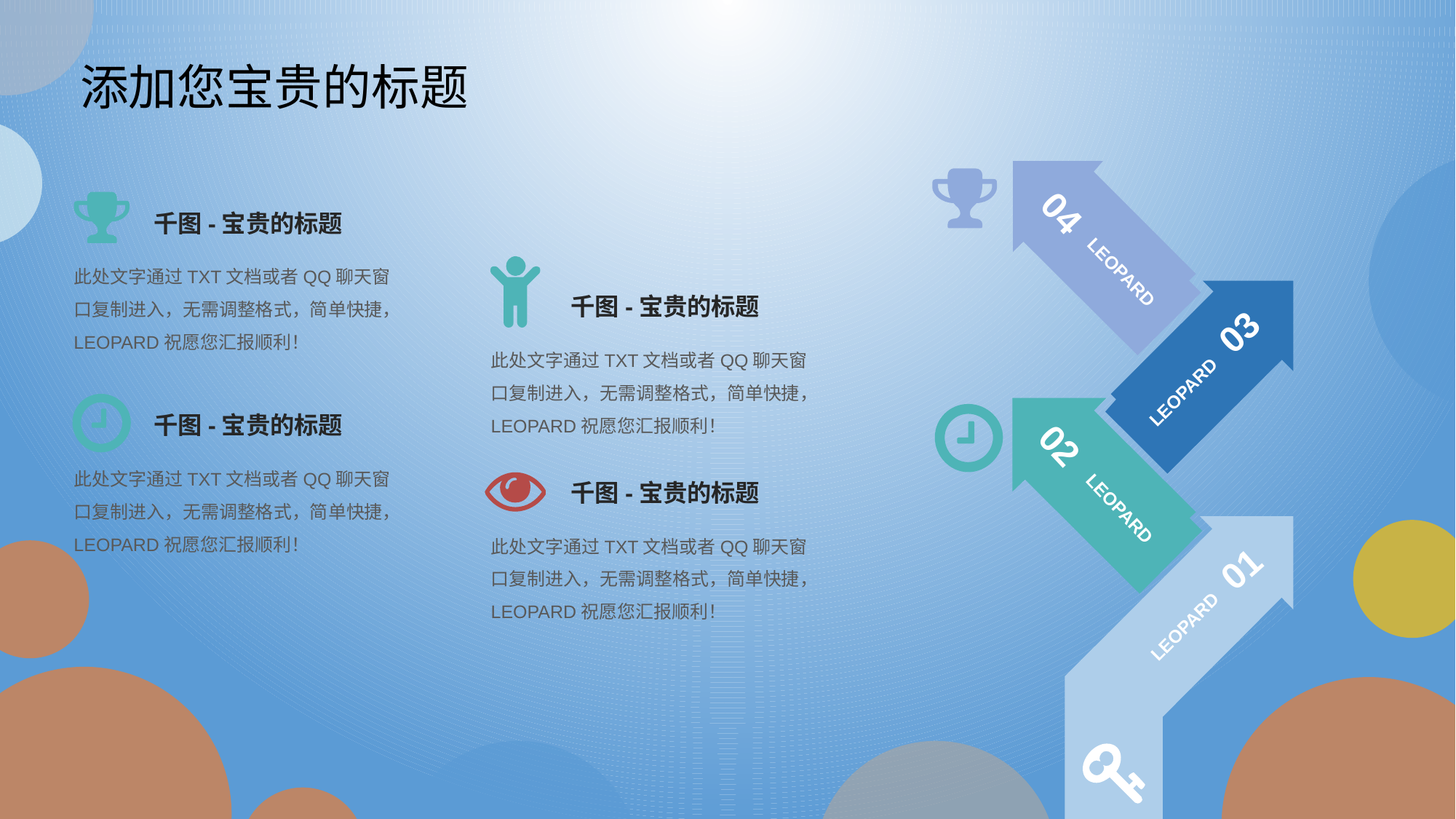

添加您宝贵的标题

04

千图-宝贵的标题
此处文字通过TXT文档或者QQ聊天窗口复制进入，无需调整格式，简单快捷，LEOPARD祝愿您汇报顺利！

LEOPARD

千图-宝贵的标题
03
此处文字通过TXT文档或者QQ聊天窗口复制进入，无需调整格式，简单快捷，LEOPARD祝愿您汇报顺利！
LEOPARD

千图-宝贵的标题
02
此处文字通过TXT文档或者QQ聊天窗口复制进入，无需调整格式，简单快捷，LEOPARD祝愿您汇报顺利！

千图-宝贵的标题
LEOPARD

此处文字通过TXT文档或者QQ聊天窗口复制进入，无需调整格式，简单快捷，LEOPARD祝愿您汇报顺利！

01
LEOPARD